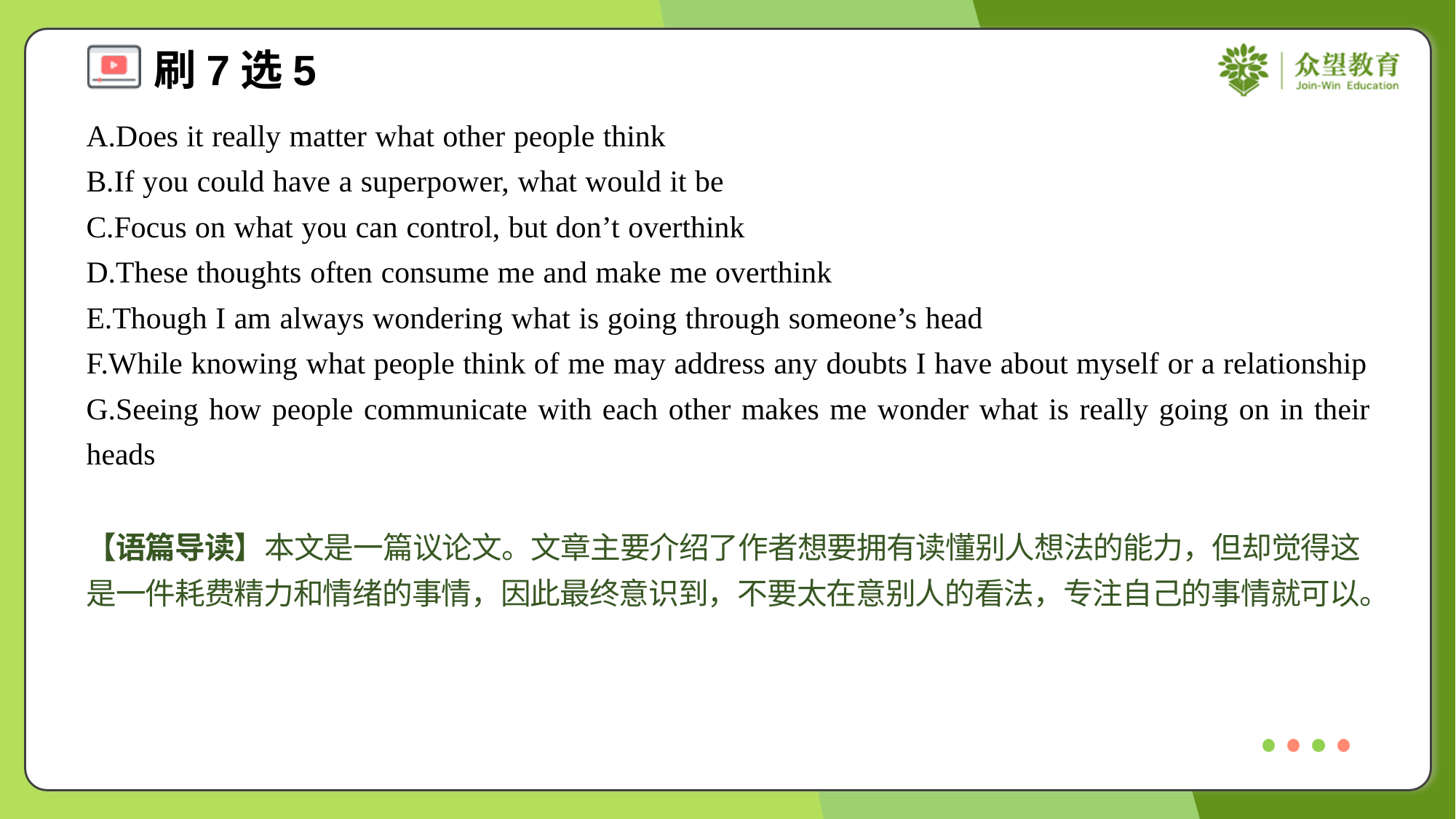

A.Does it really matter what other people think
B.If you could have a superpower, what would it be
C.Focus on what you can control, but don’t overthink
D.These thoughts often consume me and make me overthink
E.Though I am always wondering what is going through someone’s head
F.While knowing what people think of me may address any doubts I have about myself or a relationship
G.Seeing how people communicate with each other makes me wonder what is really going on in their heads
【语篇导读】本文是一篇议论文。文章主要介绍了作者想要拥有读懂别人想法的能力，但却觉得这是一件耗费精力和情绪的事情，因此最终意识到，不要太在意别人的看法，专注自己的事情就可以。